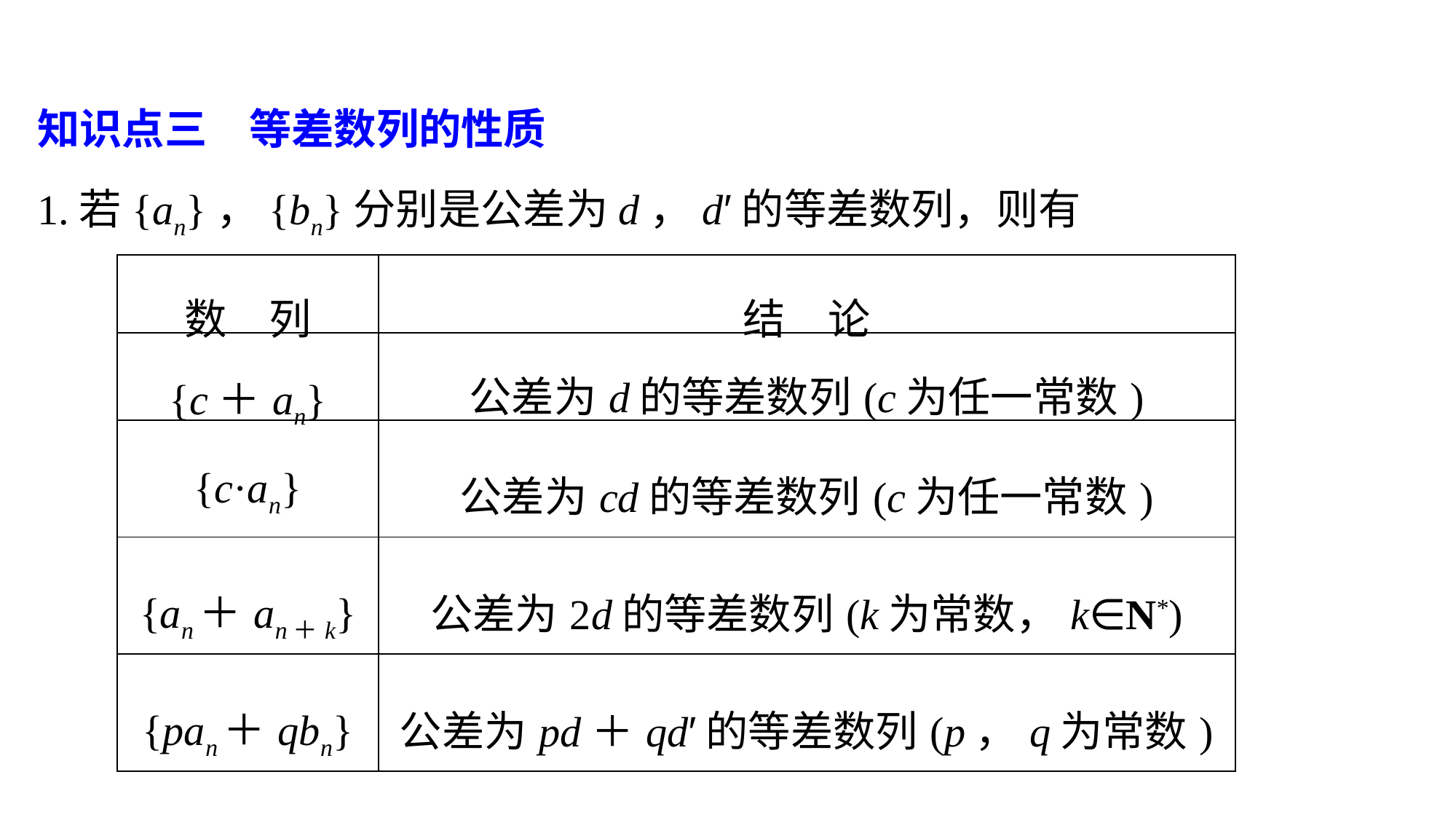

知识点三　等差数列的性质
1.若{an}，{bn}分别是公差为d，d′的等差数列，则有
| 数　列 | 结　论 |
| --- | --- |
| {c＋an} | 公差为d的等差数列(c为任一常数) |
| {c·an} | 公差为cd的等差数列(c为任一常数) |
| {an＋an＋k} | 公差为2d的等差数列(k为常数，k∈N\*) |
| {pan＋qbn} | 公差为pd＋qd′的等差数列(p，q为常数) |